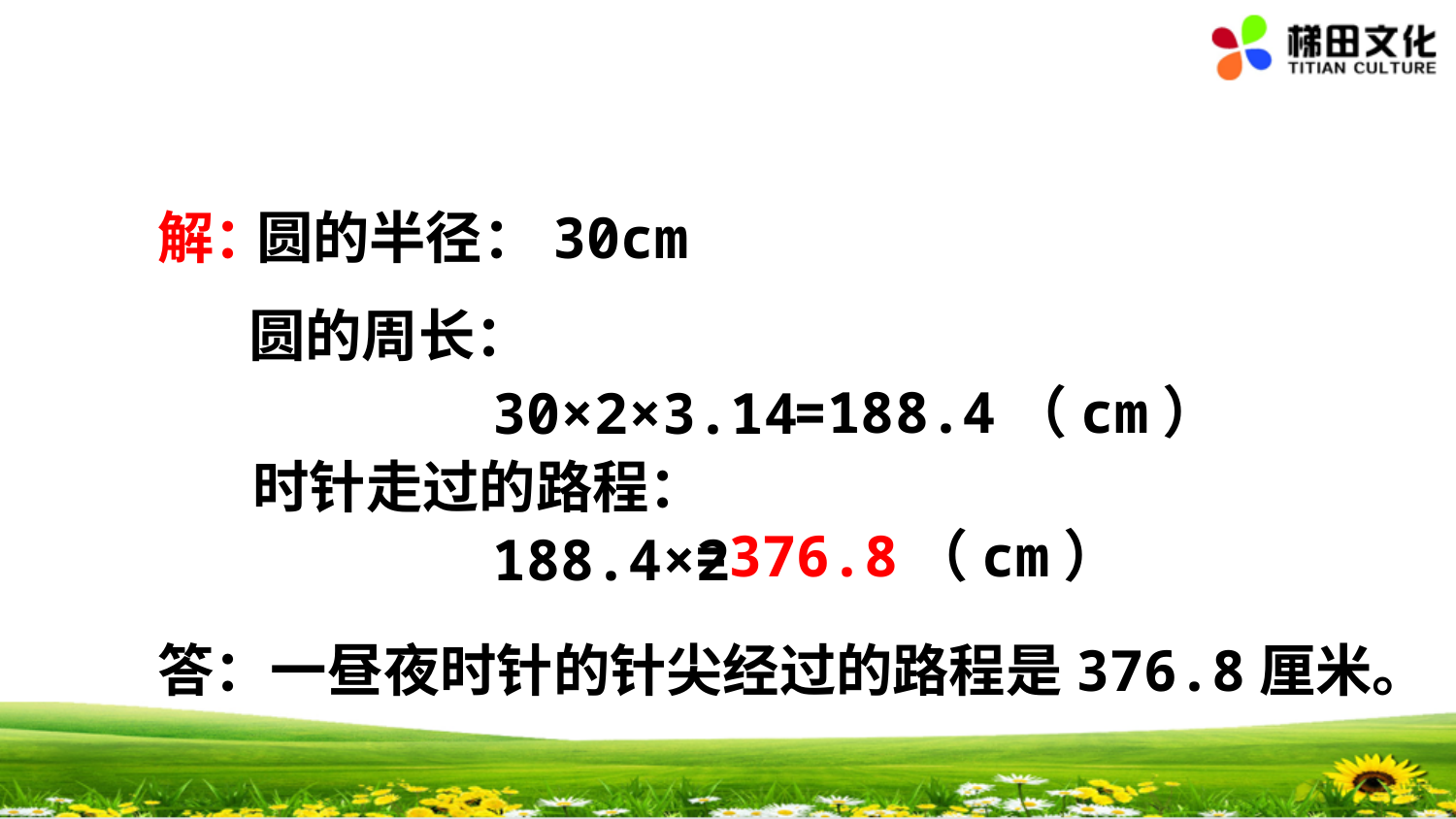

解：
圆的半径：30cm
圆的周长：
=188.4（cm）
30×2×3.14
时针走过的路程：
=376.8（cm）
188.4×2
答：一昼夜时针的针尖经过的路程是376.8厘米。